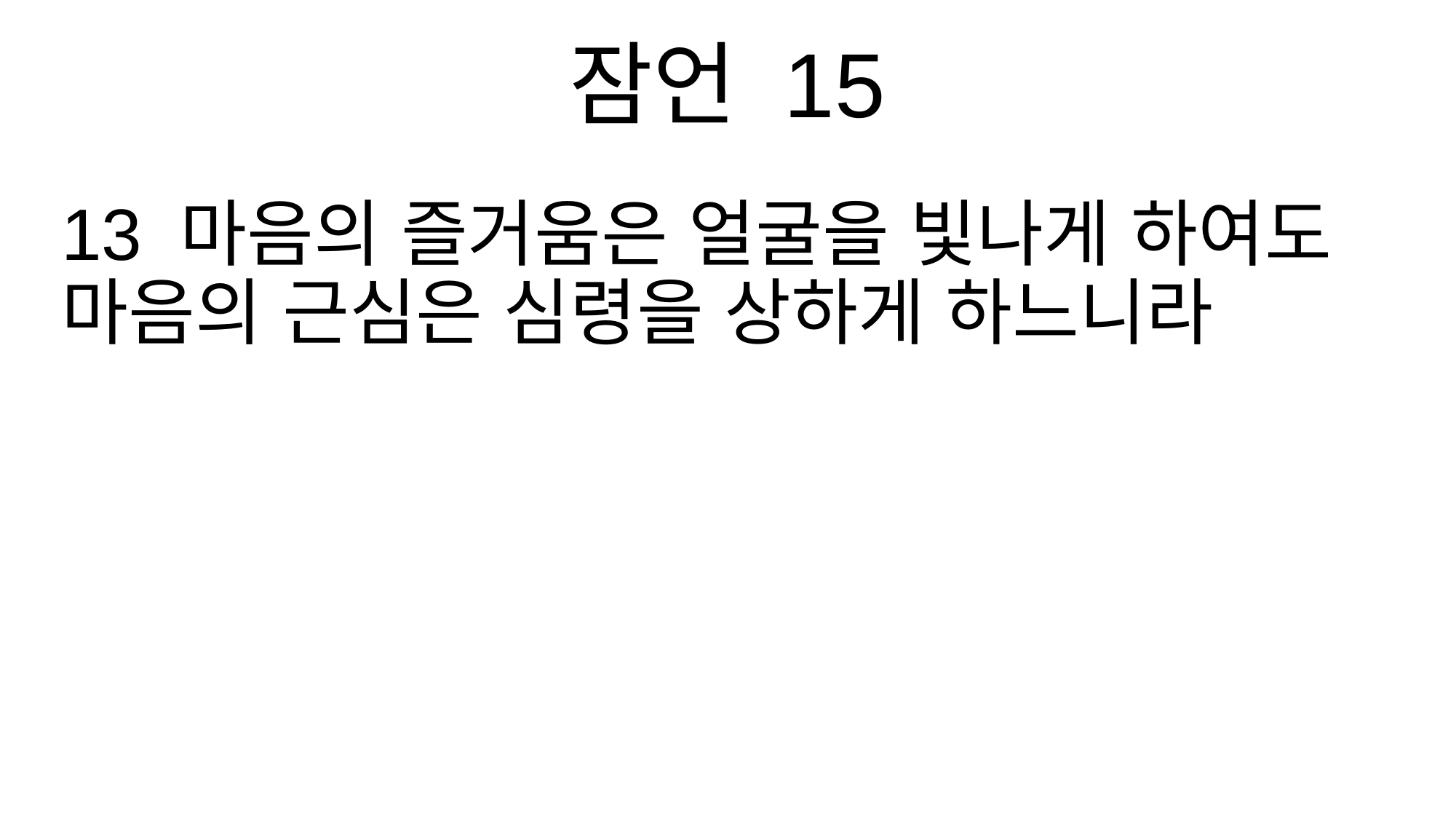

잠언 15
13 마음의 즐거움은 얼굴을 빛나게 하여도 마음의 근심은 심령을 상하게 하느니라